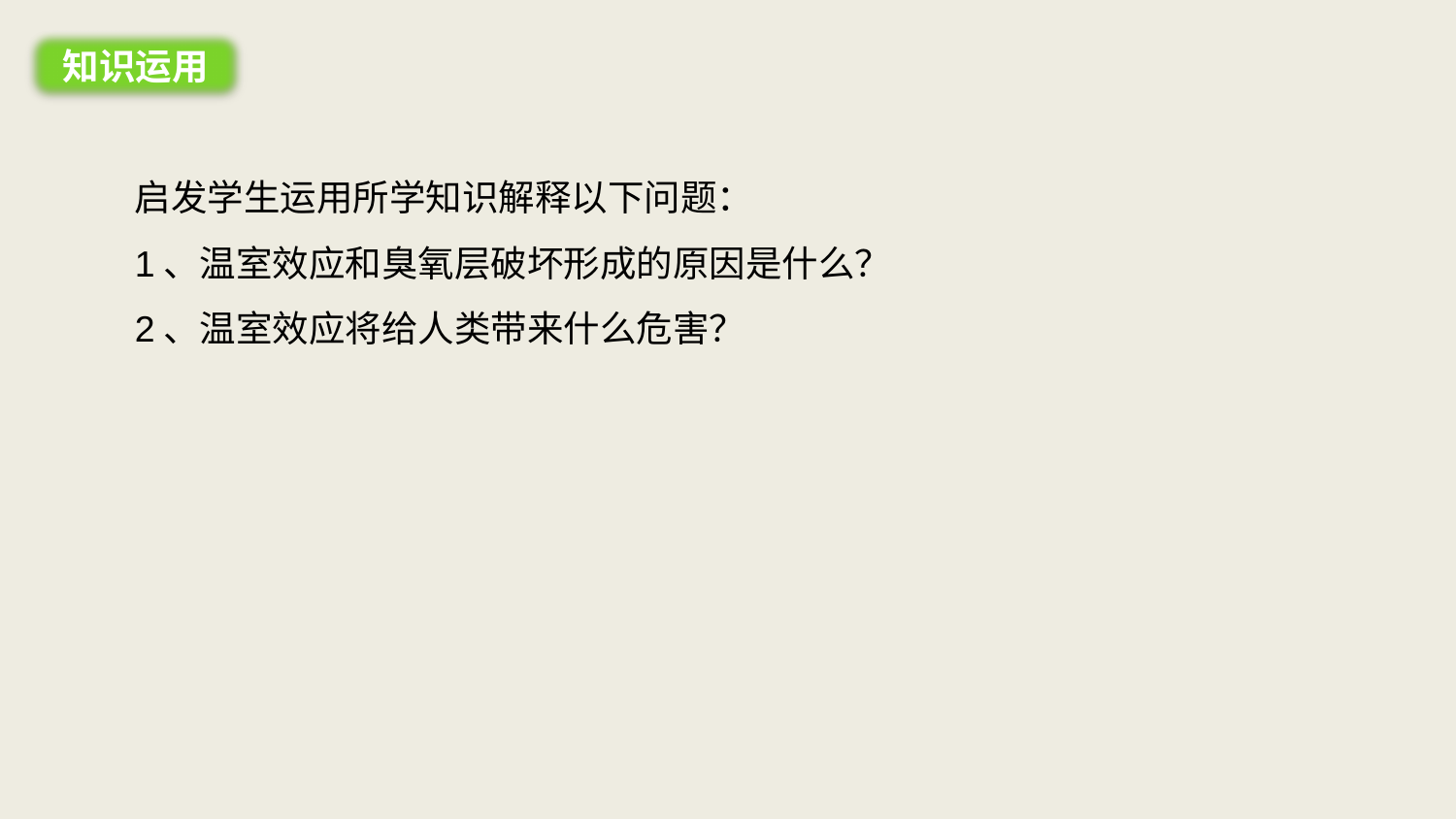

知识运用
启发学生运用所学知识解释以下问题：
1、温室效应和臭氧层破坏形成的原因是什么？
2、温室效应将给人类带来什么危害？